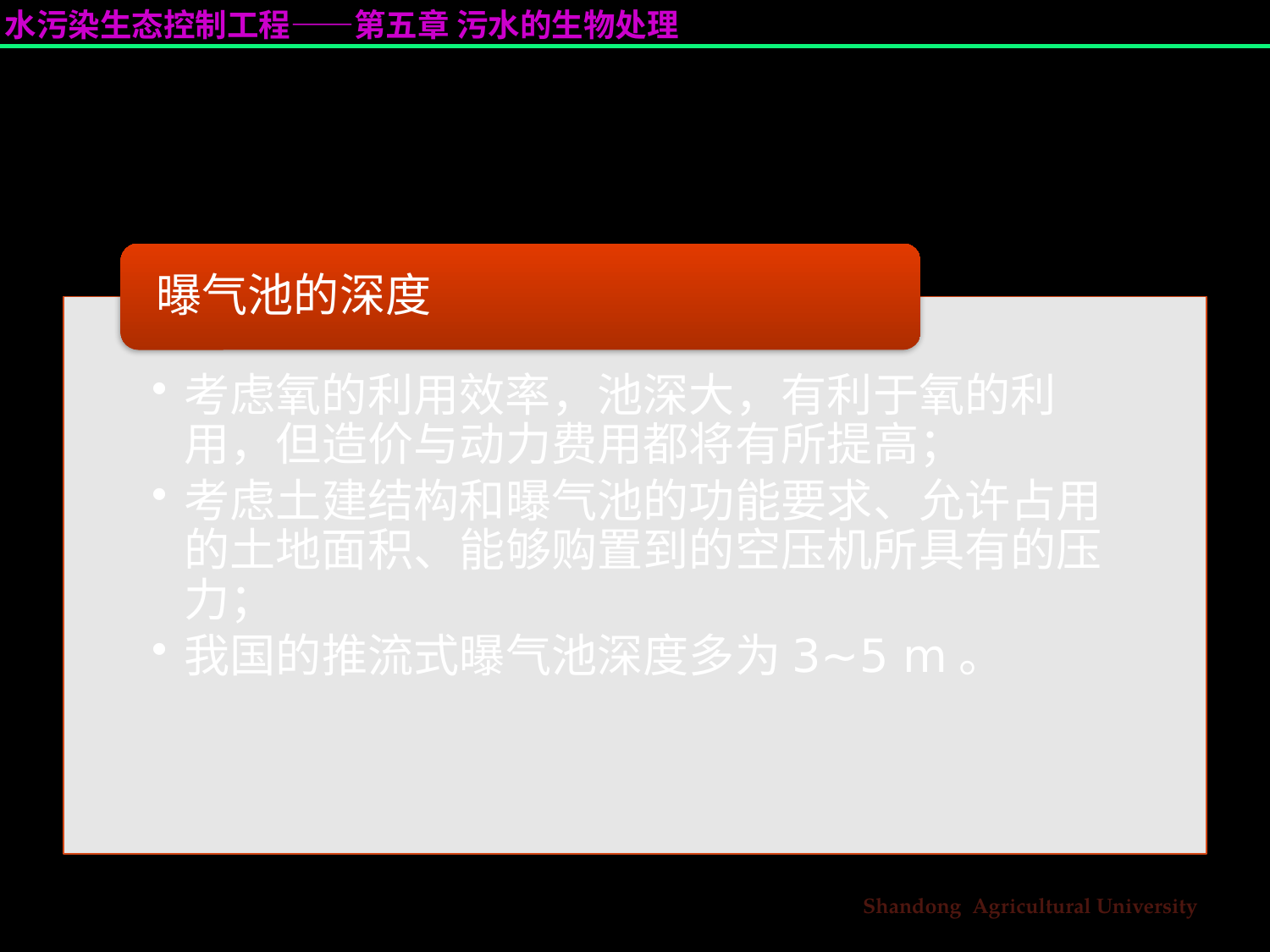

#
考虑氧的利用效率，池深大，有利于氧的利用，但造价与动力费用都将有所提高；
考虑土建结构和曝气池的功能要求、允许占用的土地面积、能够购置到的空压机所具有的压力；
我国的推流式曝气池深度多为3~5 m。
曝气池的深度